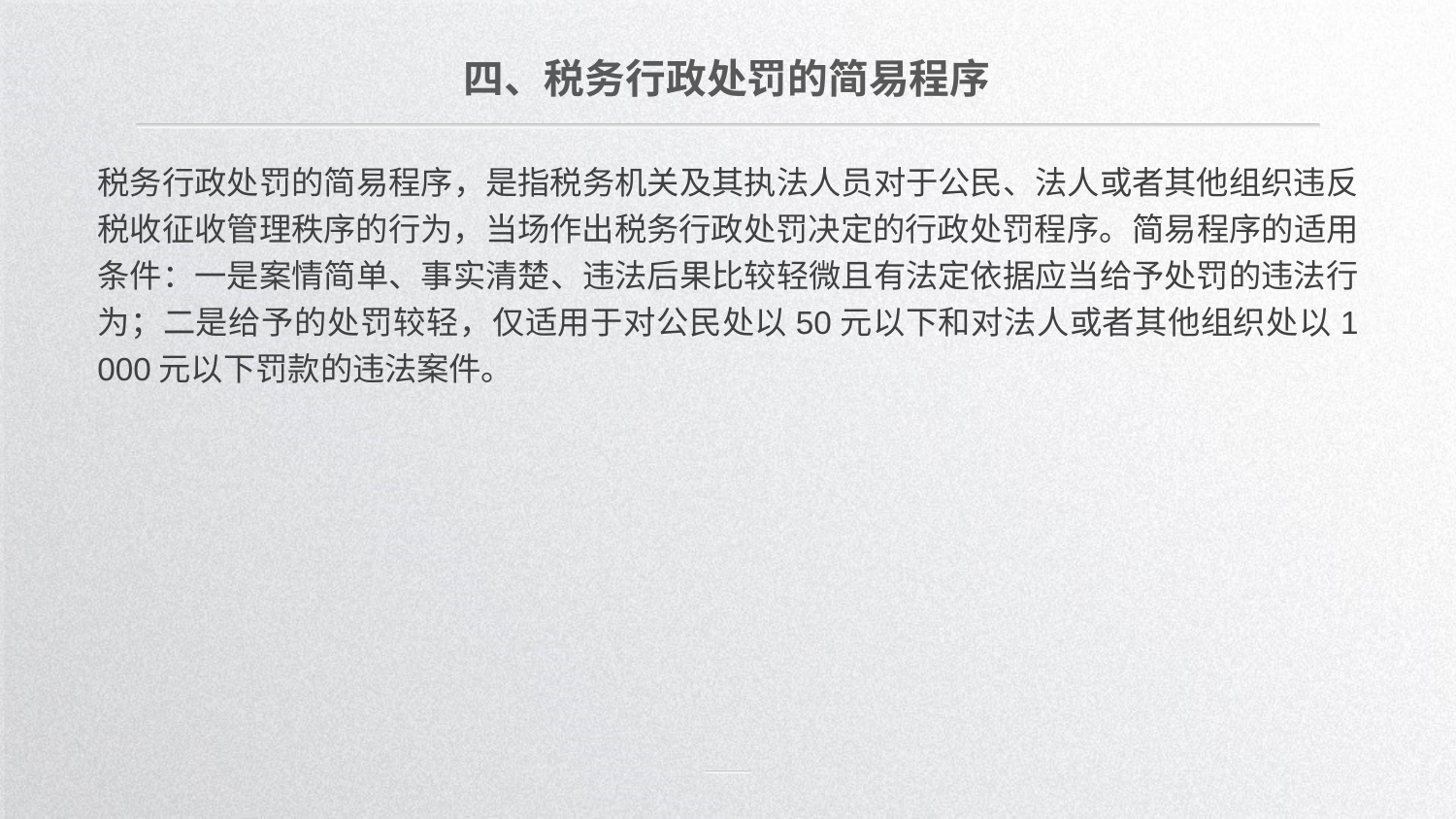

四、税务行政处罚的简易程序
税务行政处罚的简易程序，是指税务机关及其执法人员对于公民、法人或者其他组织违反税收征收管理秩序的行为，当场作出税务行政处罚决定的行政处罚程序。简易程序的适用条件：一是案情简单、事实清楚、违法后果比较轻微且有法定依据应当给予处罚的违法行为；二是给予的处罚较轻，仅适用于对公民处以50元以下和对法人或者其他组织处以1 000元以下罚款的违法案件。